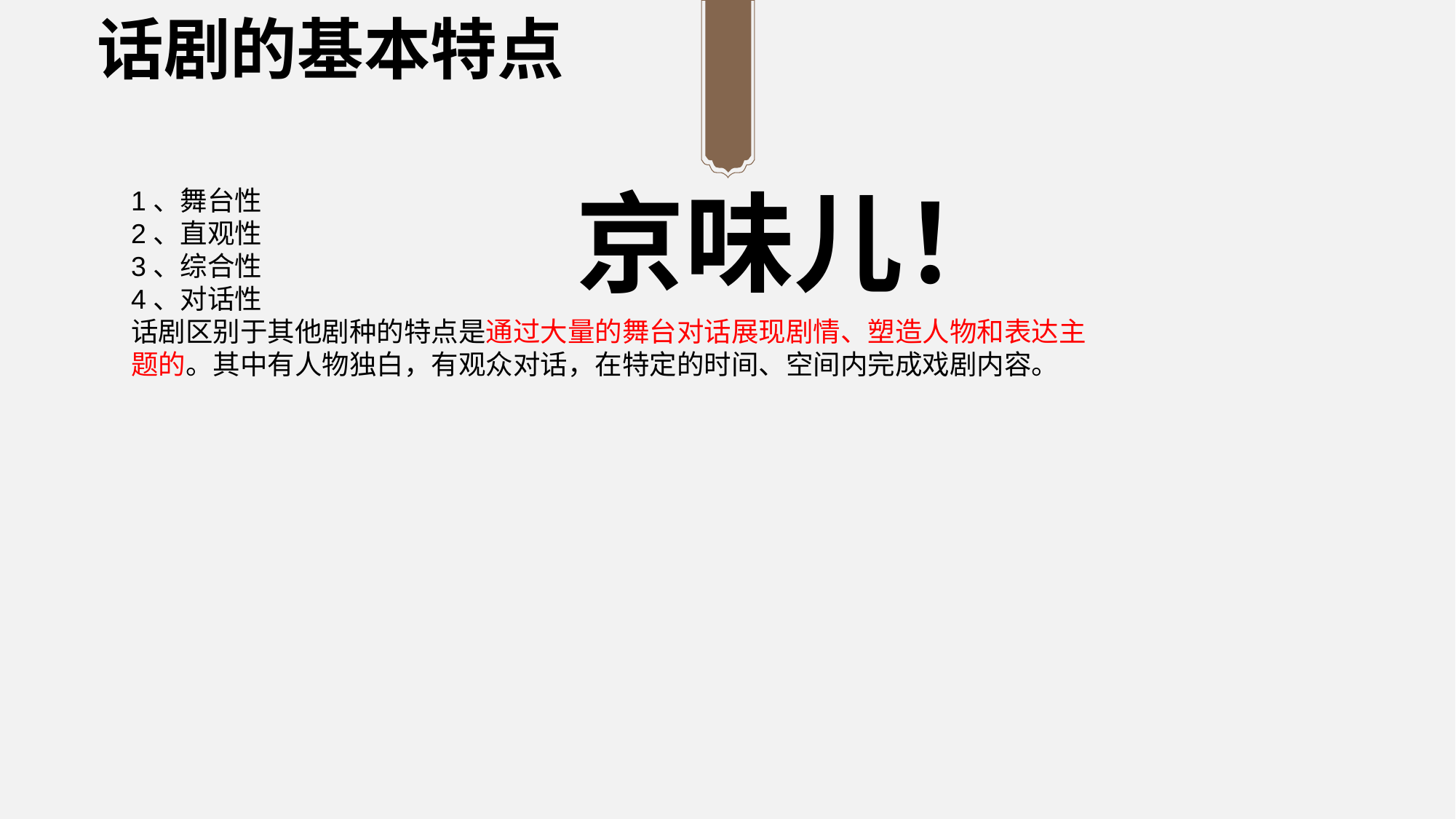

# 话剧的基本特点
京味儿！
1、舞台性
2、直观性
3、综合性
4、对话性
话剧区别于其他剧种的特点是通过大量的舞台对话展现剧情、塑造人物和表达主题的。其中有人物独白，有观众对话，在特定的时间、空间内完成戏剧内容。